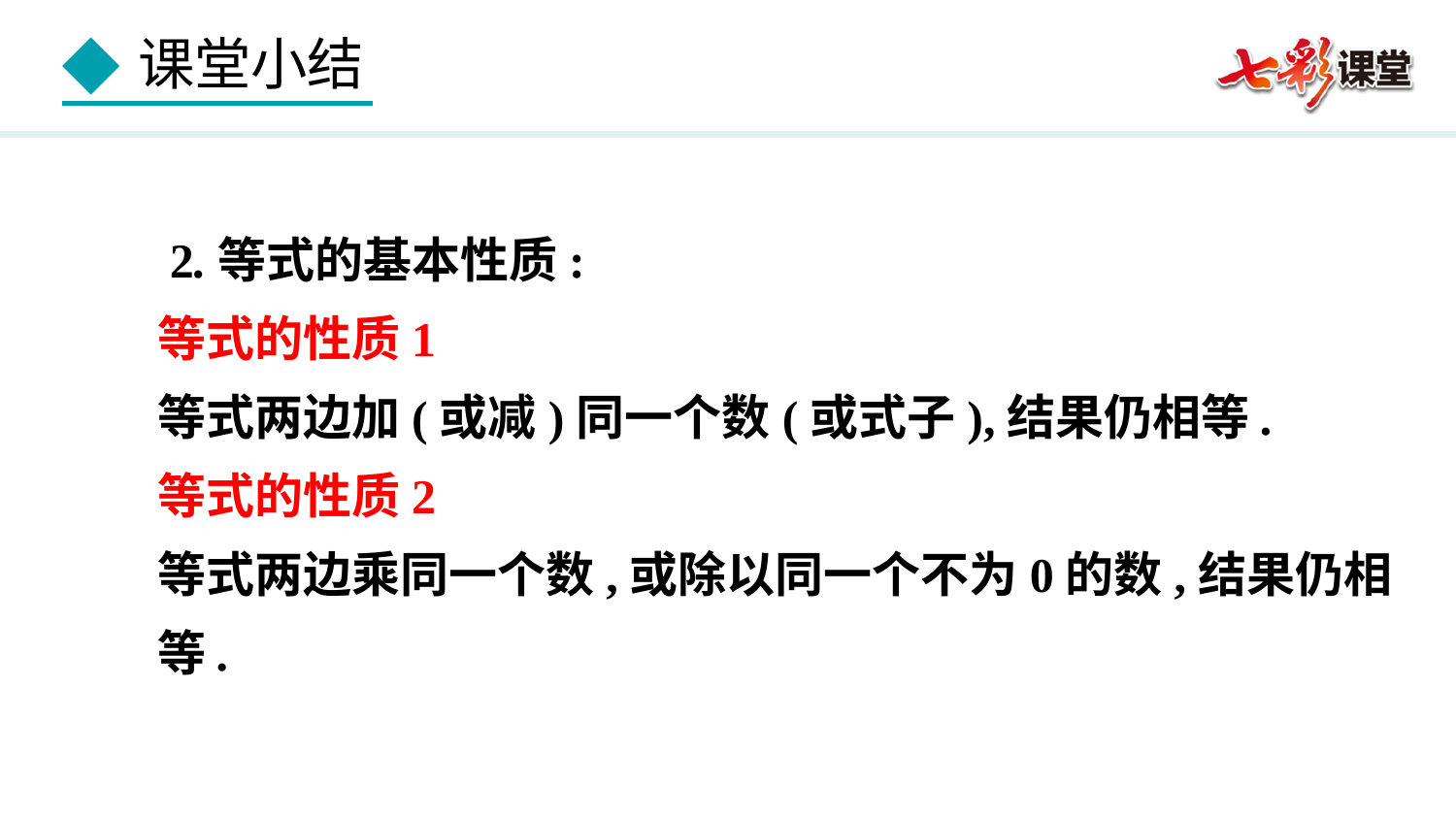

2.等式的基本性质:
等式的性质1
等式两边加(或减)同一个数(或式子),结果仍相等.
等式的性质2
等式两边乘同一个数,或除以同一个不为0的数,结果仍相等.